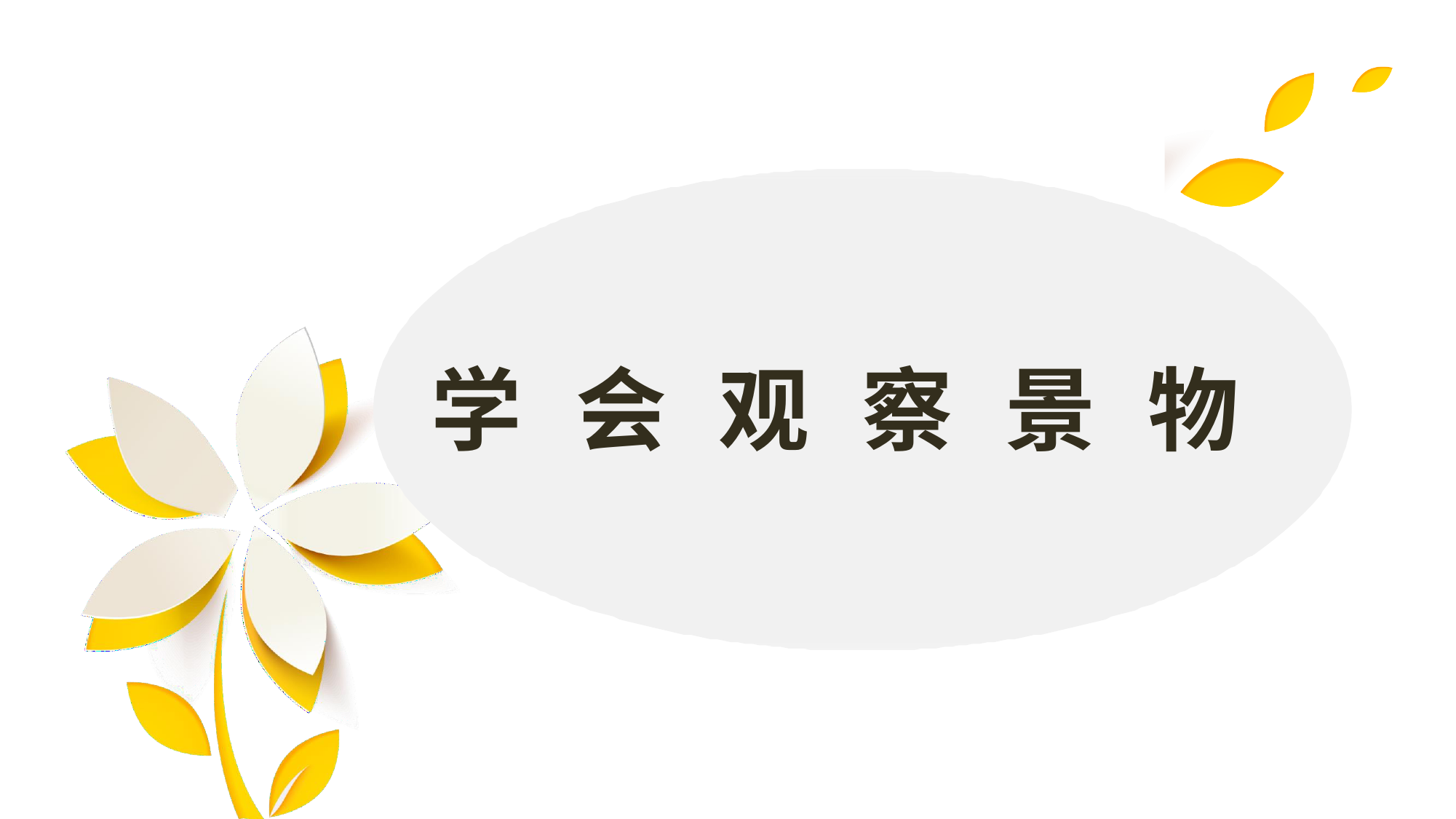

# 学	会	观	察	景	物